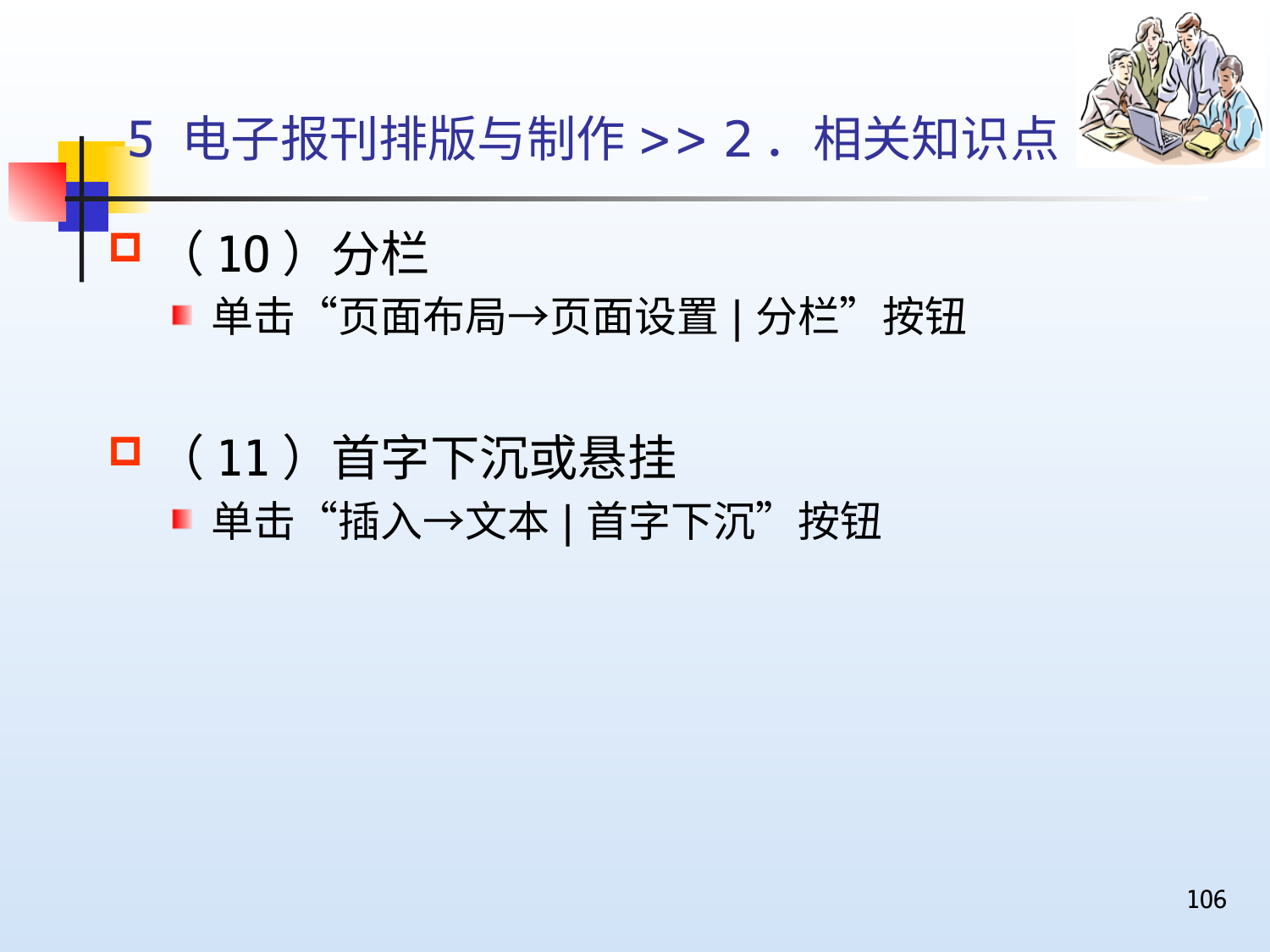

# 5 电子报刊排版与制作>> 2．相关知识点
（10）分栏
单击“页面布局→页面设置|分栏”按钮

（11）首字下沉或悬挂
单击“插入→文本|首字下沉”按钮
106